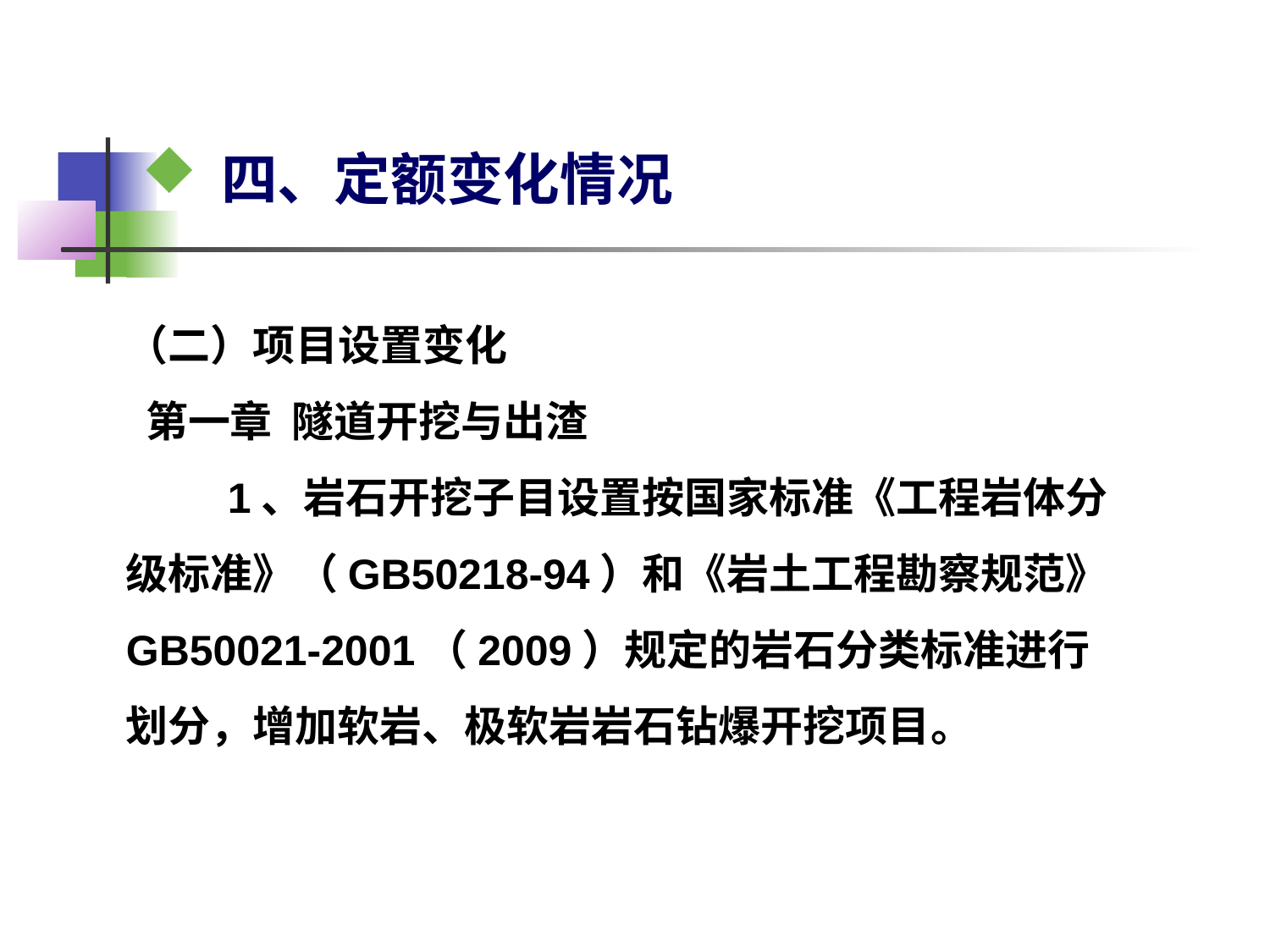

# 四、定额变化情况
（二）项目设置变化
 第一章  隧道开挖与出渣
    1、岩石开挖子目设置按国家标准《工程岩体分级标准》（GB50218-94）和《岩土工程勘察规范》GB50021-2001（2009）规定的岩石分类标准进行划分，增加软岩、极软岩岩石钻爆开挖项目。